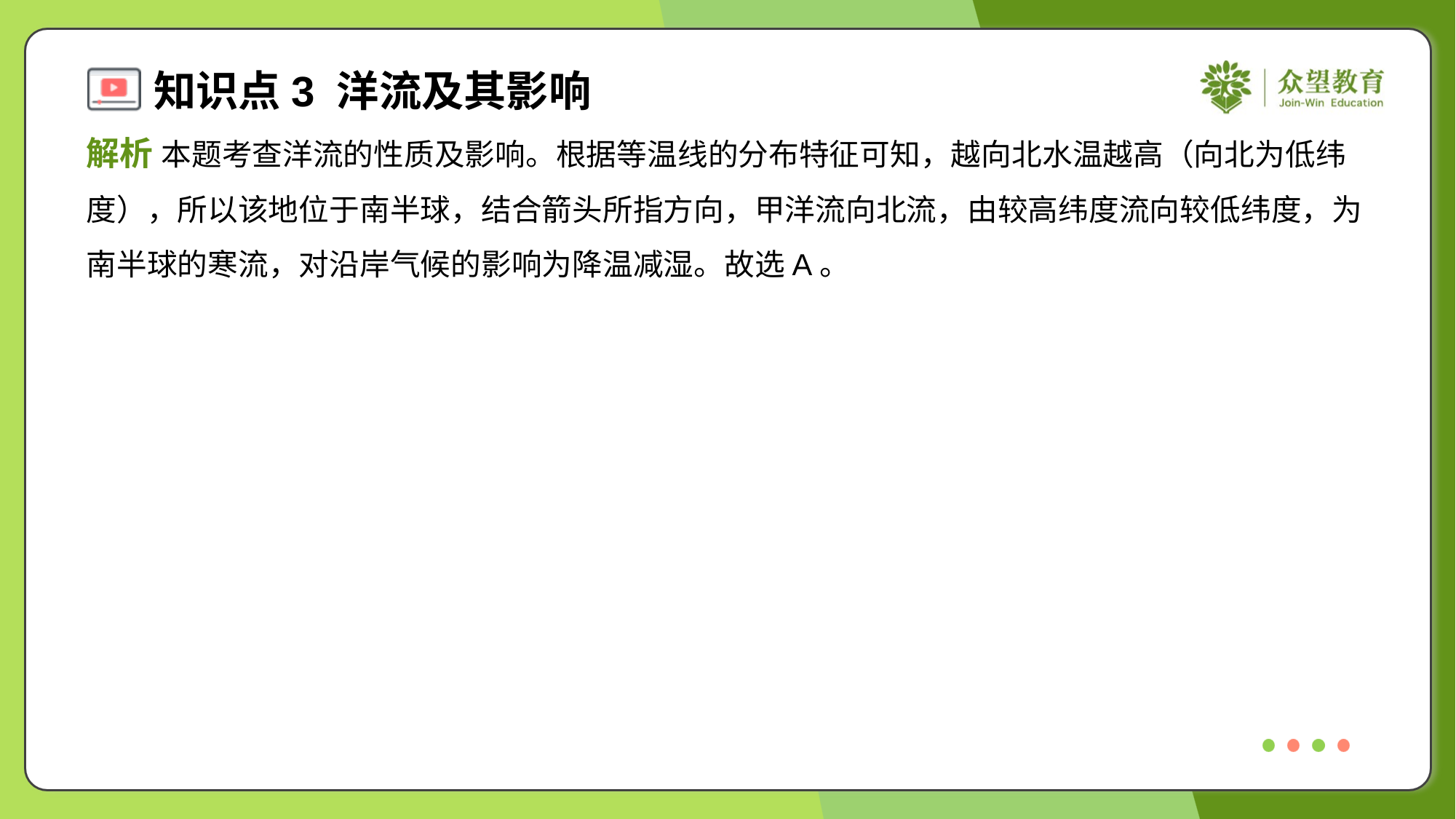

解析 本题考查洋流的性质及影响。根据等温线的分布特征可知，越向北水温越高（向北为低纬
度），所以该地位于南半球，结合箭头所指方向，甲洋流向北流，由较高纬度流向较低纬度，为
南半球的寒流，对沿岸气候的影响为降温减湿。故选A。